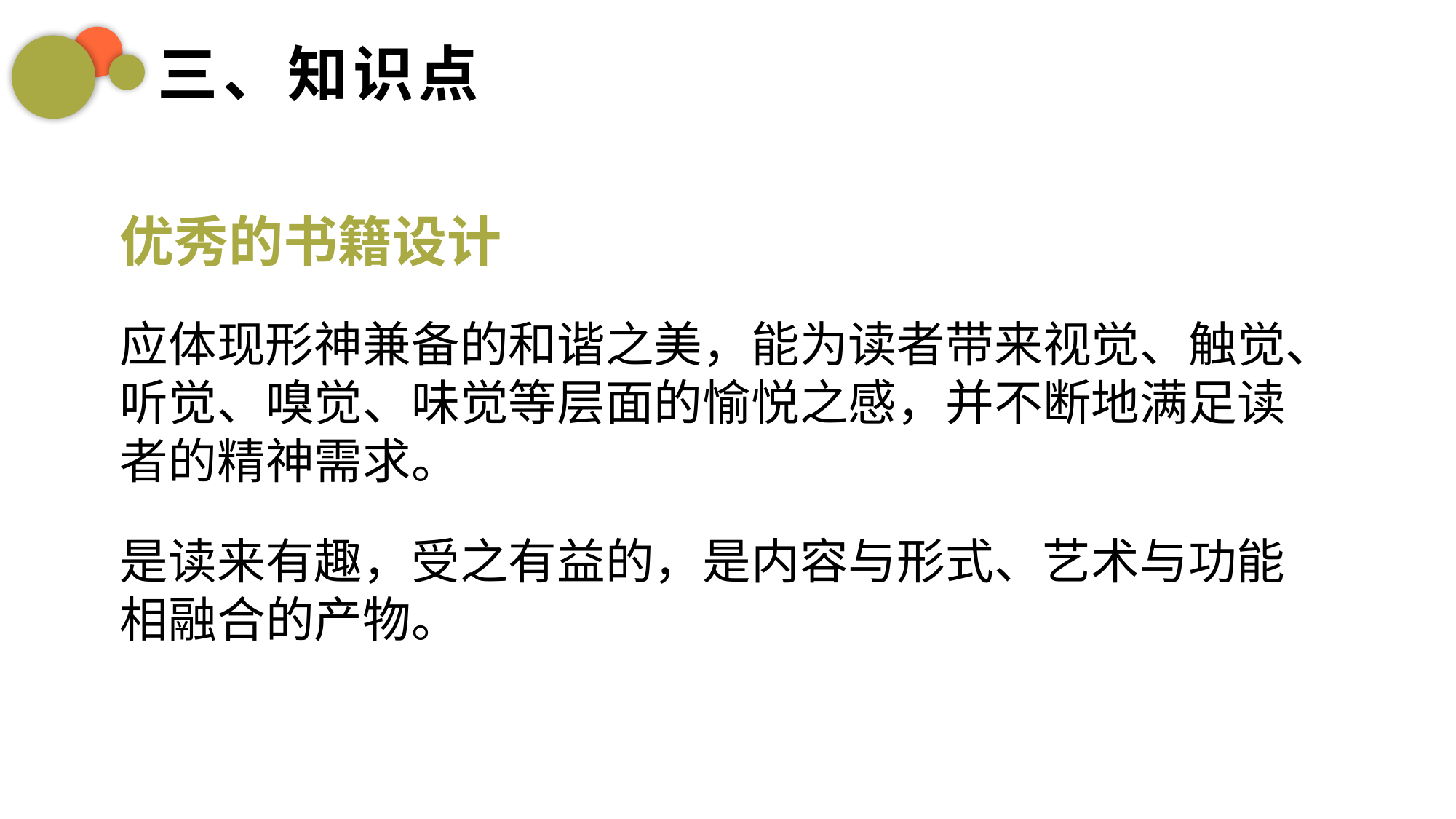

三、知识点
优秀的书籍设计
应体现形神兼备的和谐之美，能为读者带来视觉、触觉、听觉、嗅觉、味觉等层面的愉悦之感，并不断地满足读者的精神需求。
是读来有趣，受之有益的，是内容与形式、艺术与功能相融合的产物。